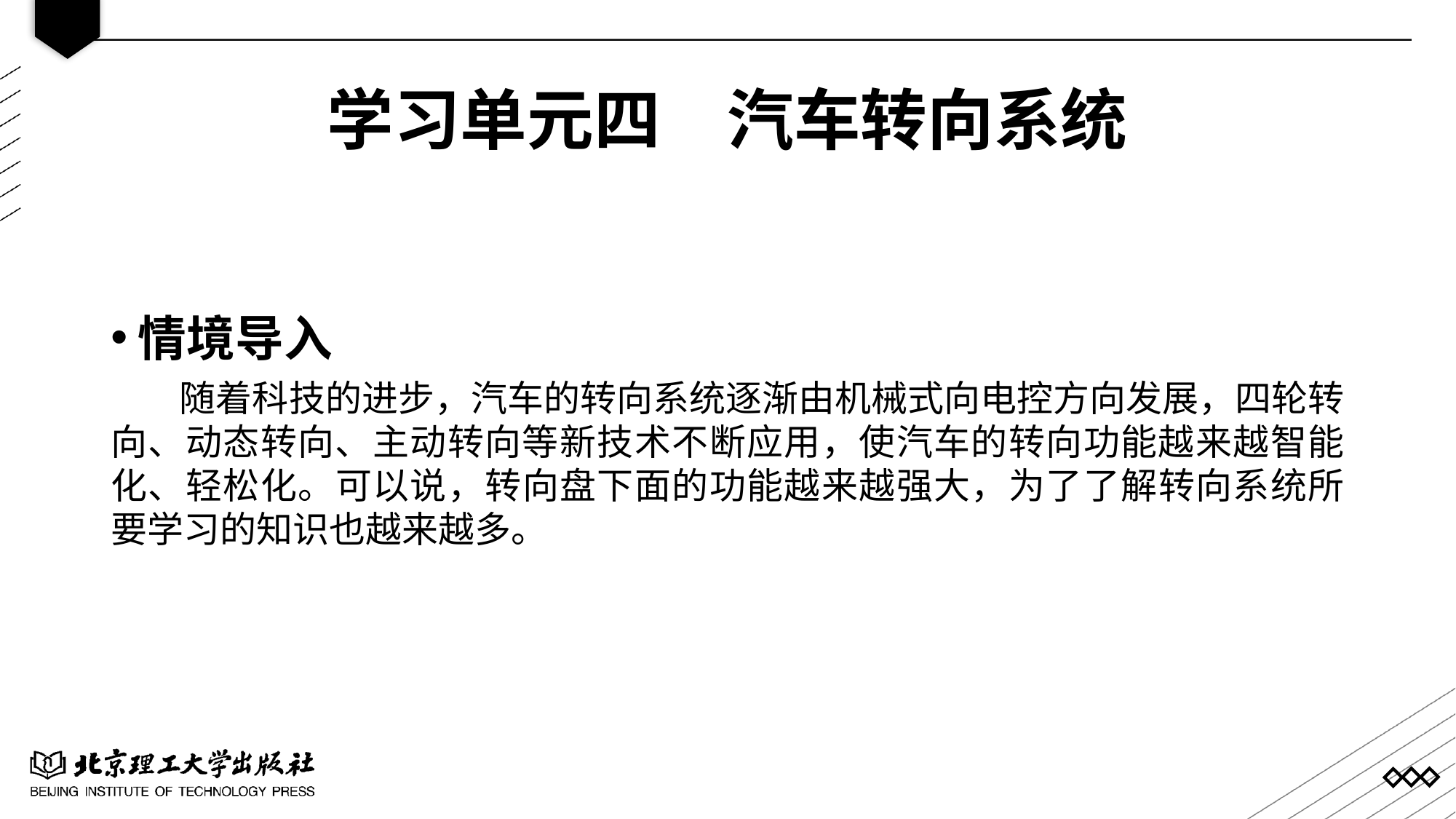

学习单元四　汽车转向系统
情境导入
随着科技的进步，汽车的转向系统逐渐由机械式向电控方向发展，四轮转向、动态转向、主动转向等新技术不断应用，使汽车的转向功能越来越智能化、轻松化。可以说，转向盘下面的功能越来越强大，为了了解转向系统所要学习的知识也越来越多。